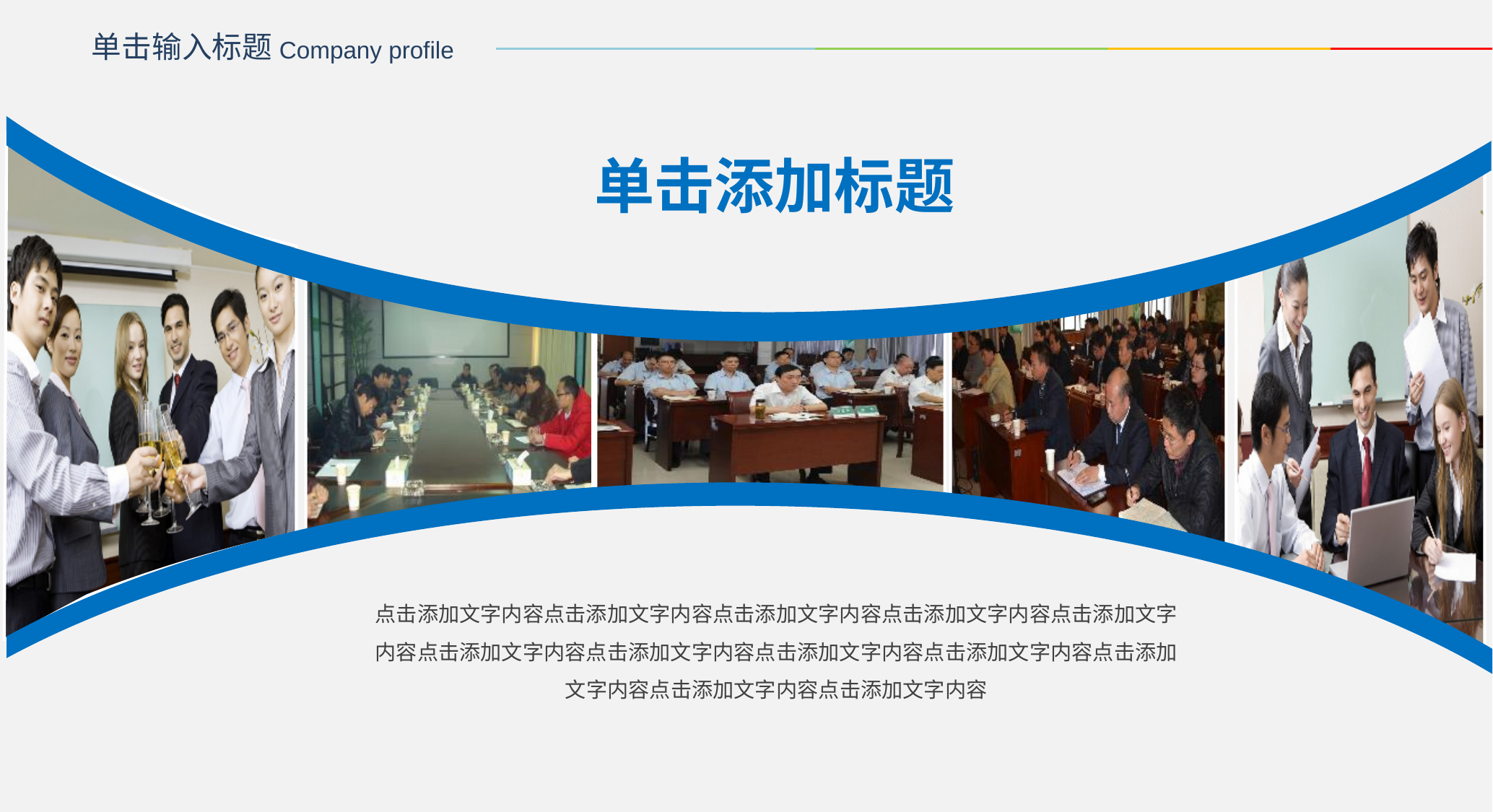

单击输入标题
Company profile

单击添加标题

点击添加文字内容点击添加文字内容点击添加文字内容点击添加文字内容点击添加文字内容点击添加文字内容点击添加文字内容点击添加文字内容点击添加文字内容点击添加文字内容点击添加文字内容点击添加文字内容